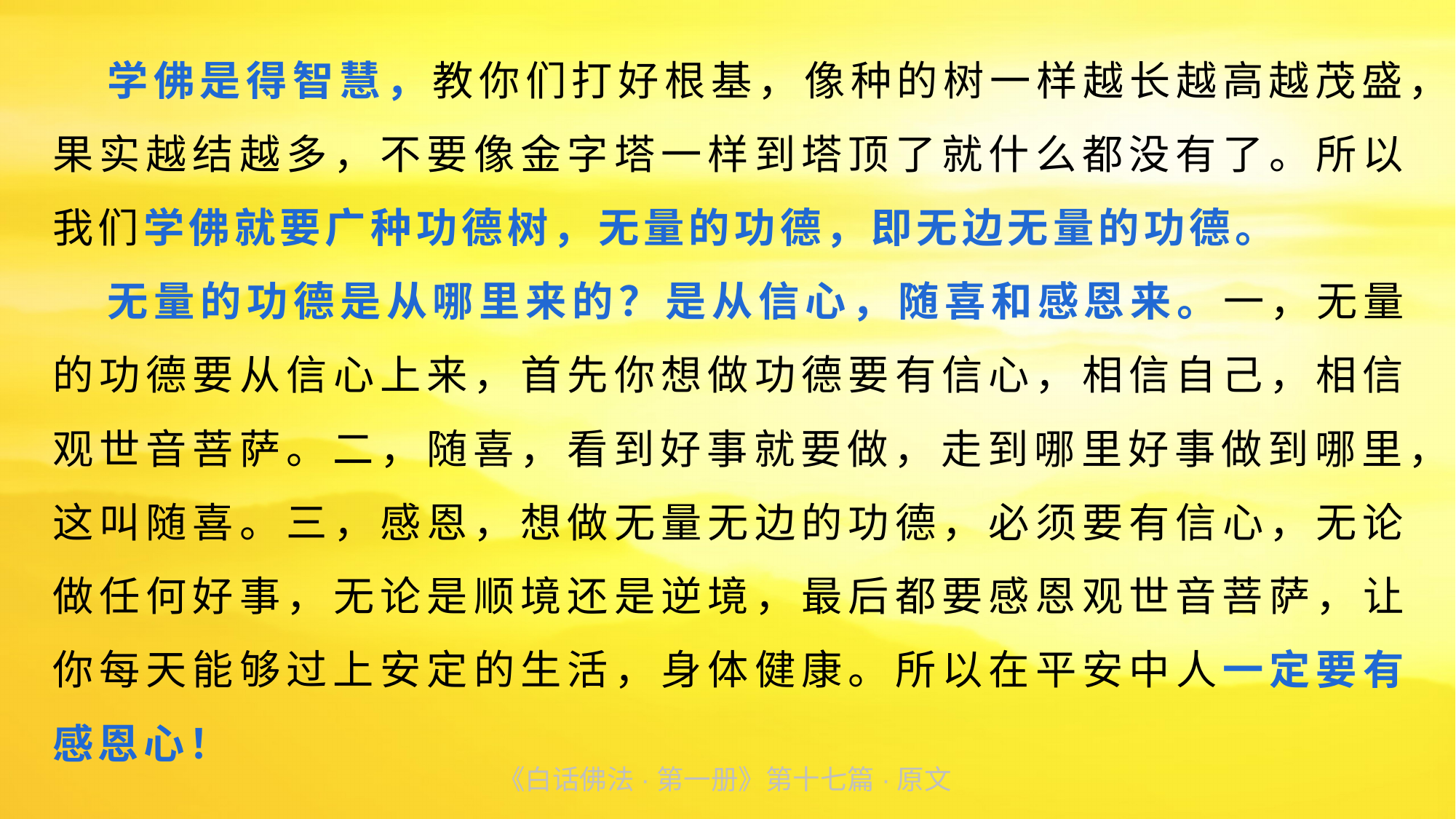

学佛是得智慧，教你们打好根基，像种的树一样越长越高越茂盛，果实越结越多，不要像金字塔一样到塔顶了就什么都没有了。所以我们学佛就要广种功德树，无量的功德，即无边无量的功德。
   无量的功德是从哪里来的？是从信心，随喜和感恩来。一，无量的功德要从信心上来，首先你想做功德要有信心，相信自己，相信观世音菩萨。二，随喜，看到好事就要做，走到哪里好事做到哪里，这叫随喜。三，感恩，想做无量无边的功德，必须要有信心，无论做任何好事，无论是顺境还是逆境，最后都要感恩观世音菩萨，让你每天能够过上安定的生活，身体健康。所以在平安中人一定要有感恩心！
《白话佛法·第一册》第十七篇·原文